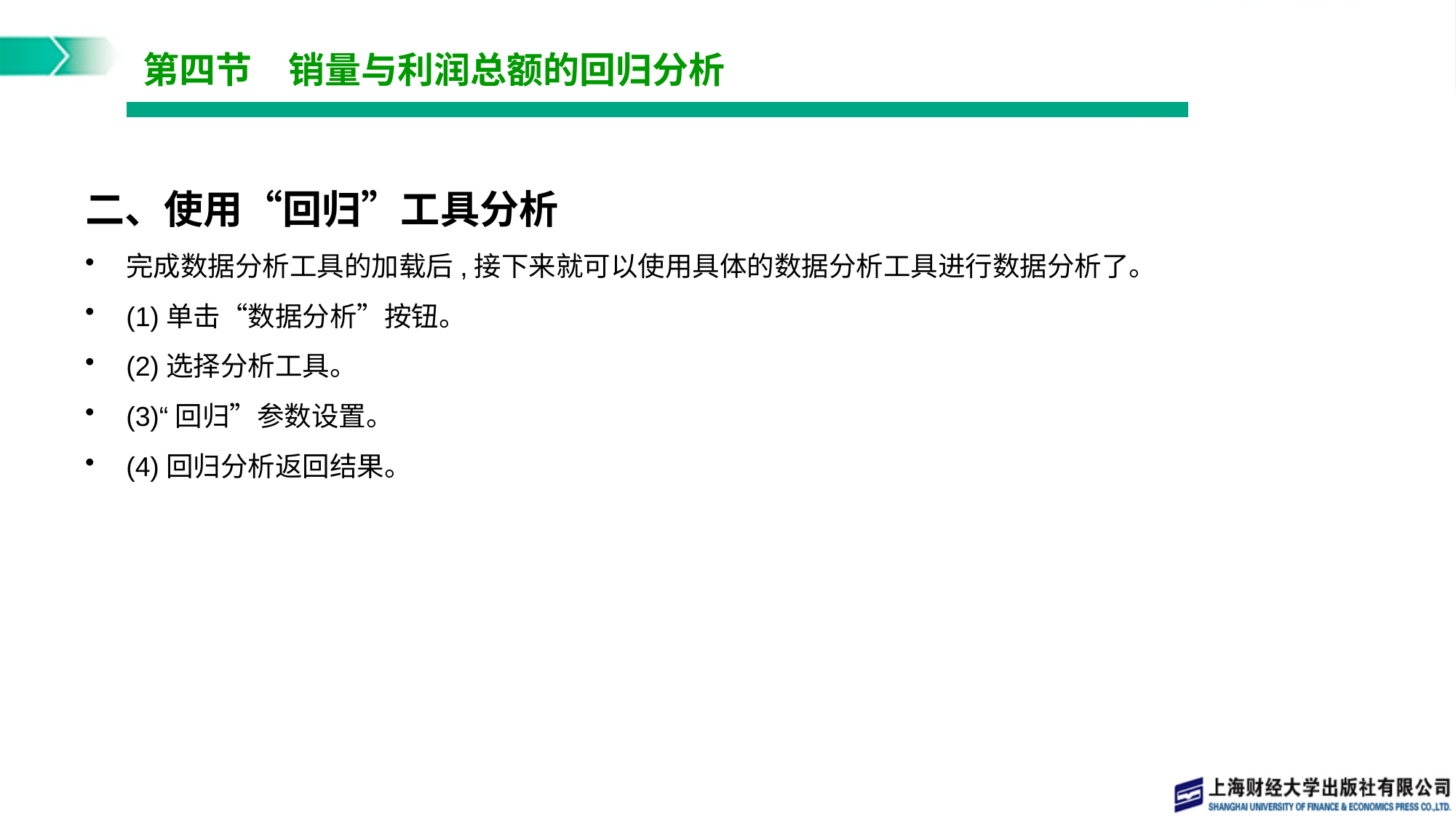

# 第四节　销量与利润总额的回归分析
二、使用“回归”工具分析
完成数据分析工具的加载后,接下来就可以使用具体的数据分析工具进行数据分析了。
(1)单击“数据分析”按钮。
(2)选择分析工具。
(3)“回归”参数设置。
(4)回归分析返回结果。